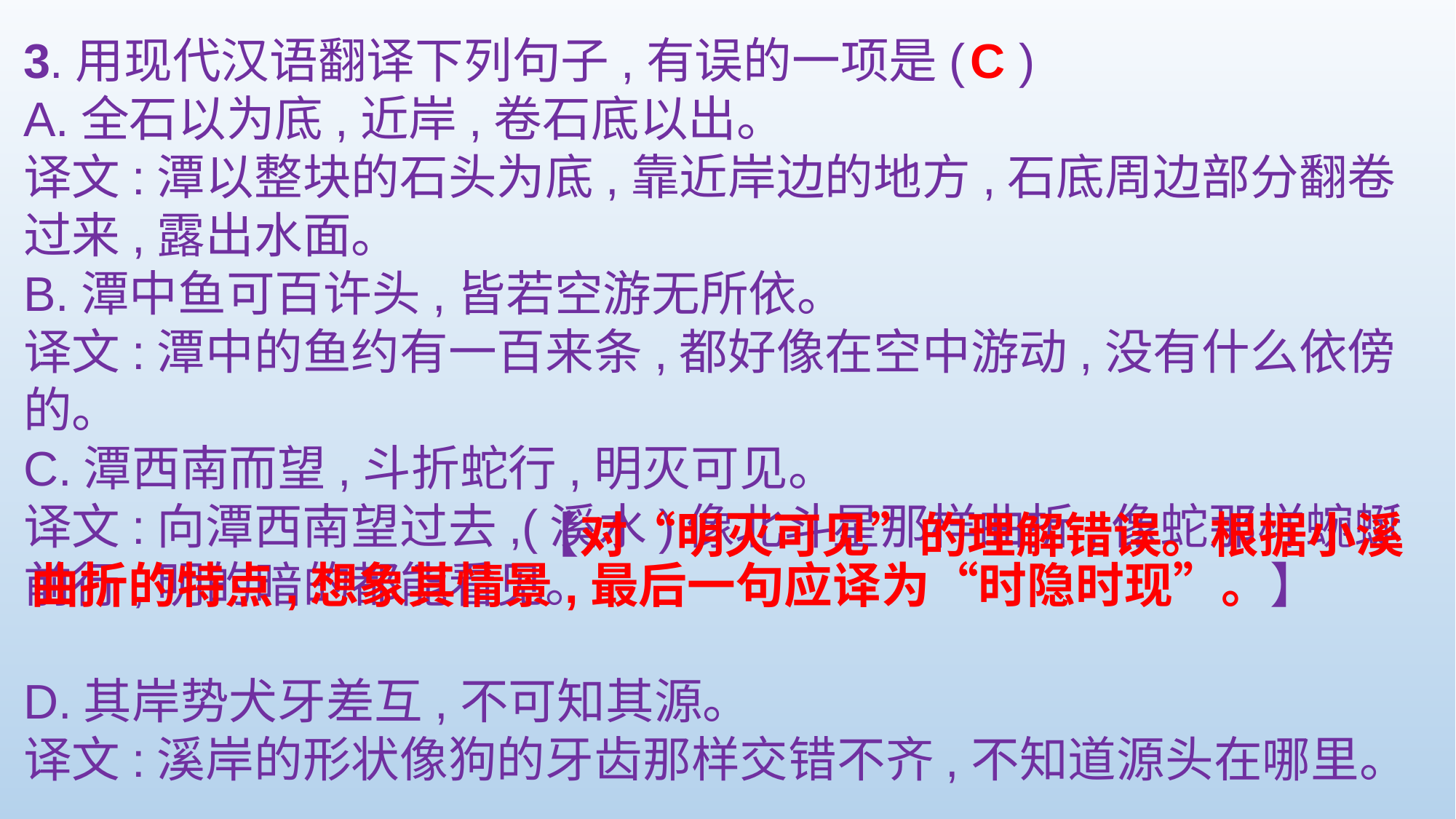

3.用现代汉语翻译下列句子,有误的一项是(    )
A.全石以为底,近岸,卷石底以出。
译文:潭以整块的石头为底,靠近岸边的地方,石底周边部分翻卷过来,露出水面。
B.潭中鱼可百许头,皆若空游无所依。
译文:潭中的鱼约有一百来条,都好像在空中游动,没有什么依傍的。
C.潭西南而望,斗折蛇行,明灭可见。
译文:向潭西南望过去,(溪水)像北斗星那样曲折,像蛇那样蜿蜒前行,明的暗的都能看见。

D.其岸势犬牙差互,不可知其源。
译文:溪岸的形状像狗的牙齿那样交错不齐,不知道源头在哪里。
C
【对“明灭可见”的理解错误。根据小溪
曲折的特点,想象其情景,最后一句应译为“时隐时现”。】